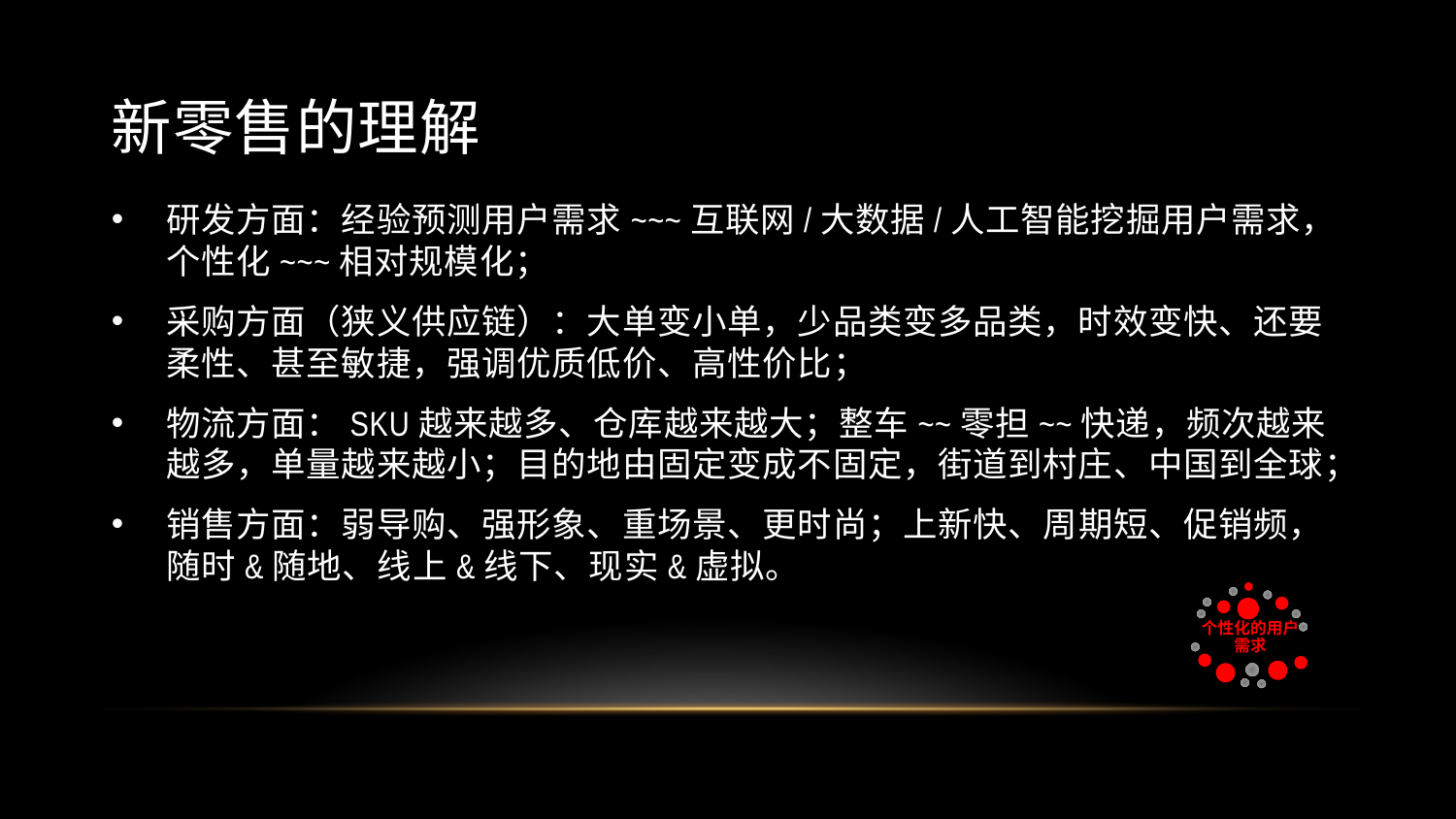

# 新零售的理解
研发方面：经验预测用户需求~~~互联网/大数据/人工智能挖掘用户需求，个性化~~~相对规模化；
采购方面（狭义供应链）：大单变小单，少品类变多品类，时效变快、还要柔性、甚至敏捷，强调优质低价、高性价比；
物流方面：SKU越来越多、仓库越来越大；整车~~零担~~快递，频次越来越多，单量越来越小；目的地由固定变成不固定，街道到村庄、中国到全球；
销售方面：弱导购、强形象、重场景、更时尚；上新快、周期短、促销频，随时&随地、线上&线下、现实&虚拟。
个性化的用户需求